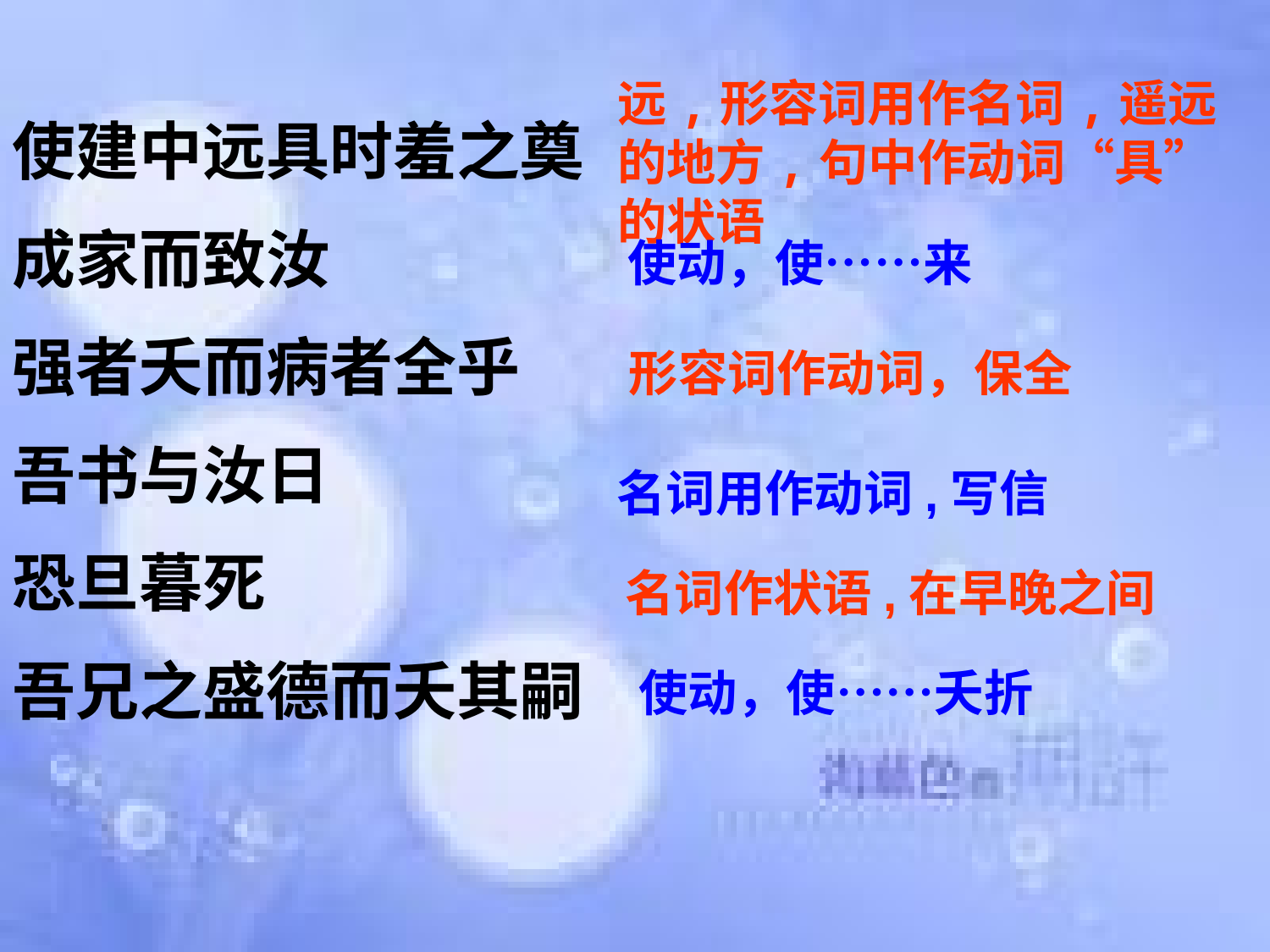

远,形容词用作名词,遥远的地方,句中作动词“具”的状语
使建中远具时羞之奠
成家而致汝
强者夭而病者全乎
吾书与汝日
恐旦暮死
吾兄之盛德而夭其嗣

使动，使……来
形容词作动词，保全
名词用作动词,写信
名词作状语,在早晚之间
使动，使……夭折